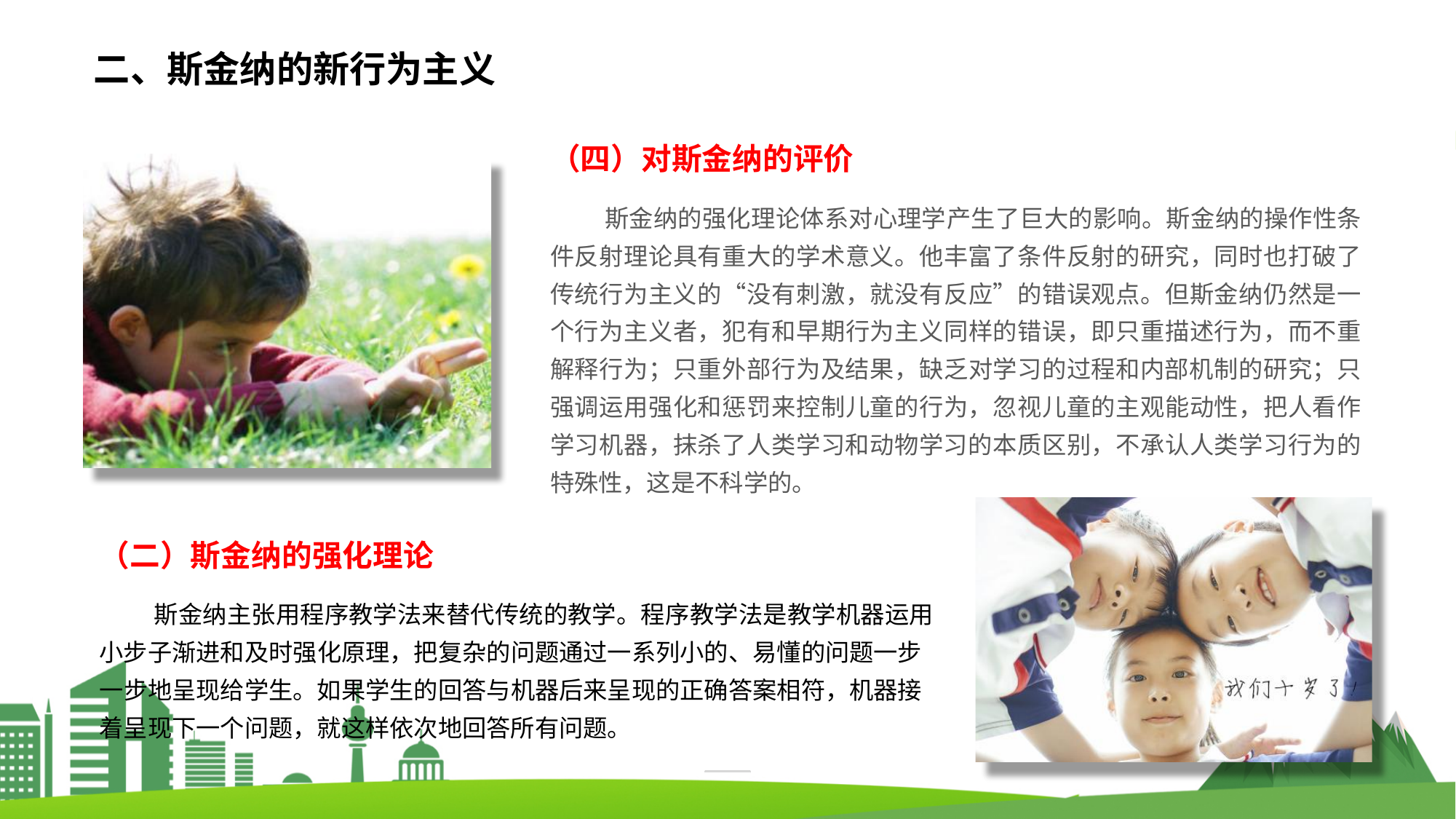

二、斯金纳的新行为主义
（四）对斯金纳的评价
斯金纳的强化理论体系对心理学产生了巨大的影响。斯金纳的操作性条件反射理论具有重大的学术意义。他丰富了条件反射的研究，同时也打破了传统行为主义的“没有刺激，就没有反应”的错误观点。但斯金纳仍然是一个行为主义者，犯有和早期行为主义同样的错误，即只重描述行为，而不重解释行为；只重外部行为及结果，缺乏对学习的过程和内部机制的研究；只强调运用强化和惩罚来控制儿童的行为，忽视儿童的主观能动性，把人看作学习机器，抹杀了人类学习和动物学习的本质区别，不承认人类学习行为的特殊性，这是不科学的。

（二）斯金纳的强化理论
斯金纳主张用程序教学法来替代传统的教学。程序教学法是教学机器运用小步子渐进和及时强化原理，把复杂的问题通过一系列小的、易懂的问题一步一步地呈现给学生。如果学生的回答与机器后来呈现的正确答案相符，机器接着呈现下一个问题，就这样依次地回答所有问题。